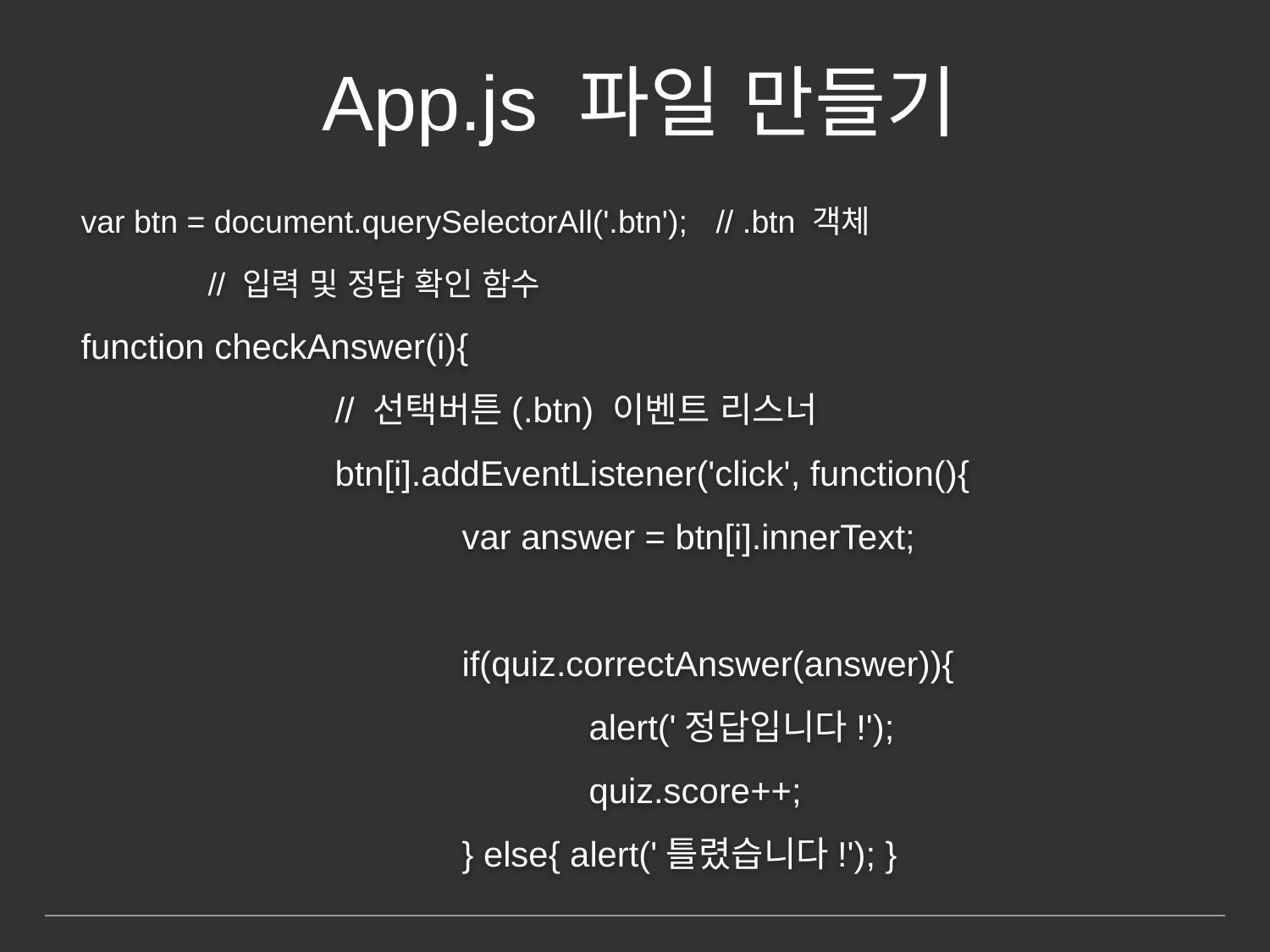

# App.js 파일 만들기
var btn = document.querySelectorAll('.btn');	// .btn 객체
	// 입력 및 정답 확인 함수
function checkAnswer(i){
		// 선택버튼(.btn) 이벤트 리스너
		btn[i].addEventListener('click', function(){
			var answer = btn[i].innerText;

			if(quiz.correctAnswer(answer)){
				alert('정답입니다!');
				quiz.score++;
			} else{ alert('틀렸습니다!'); }